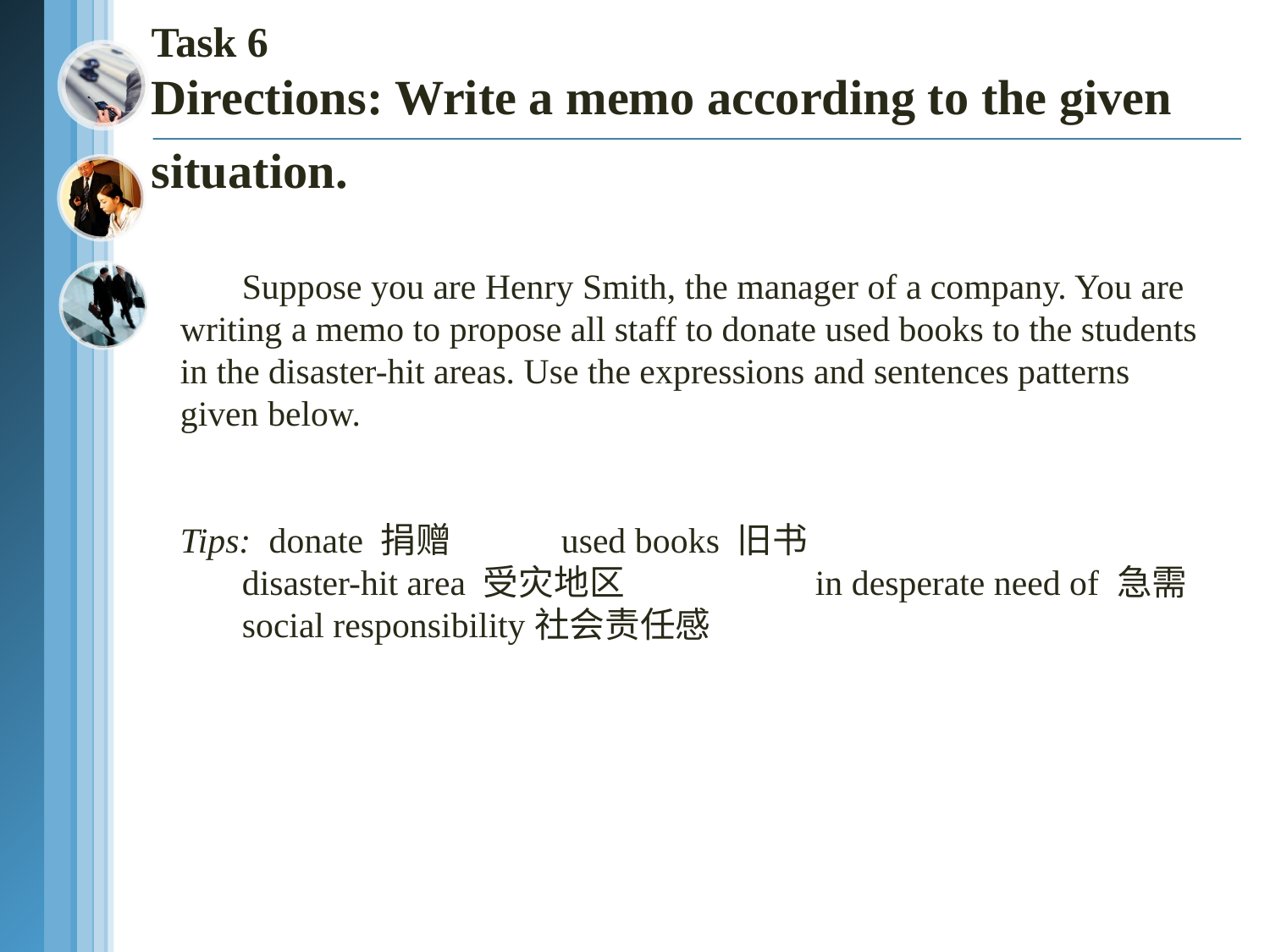

# Task 6 Directions: Write a memo according to the given situation.

Suppose you are Henry Smith, the manager of a company. You are writing a memo to propose all staff to donate used books to the students in the disaster-hit areas. Use the expressions and sentences patterns given below.
Tips:  donate 捐赠  	used books 旧书
disaster-hit area 受灾地区           	in desperate need of 急需
social responsibility社会责任感